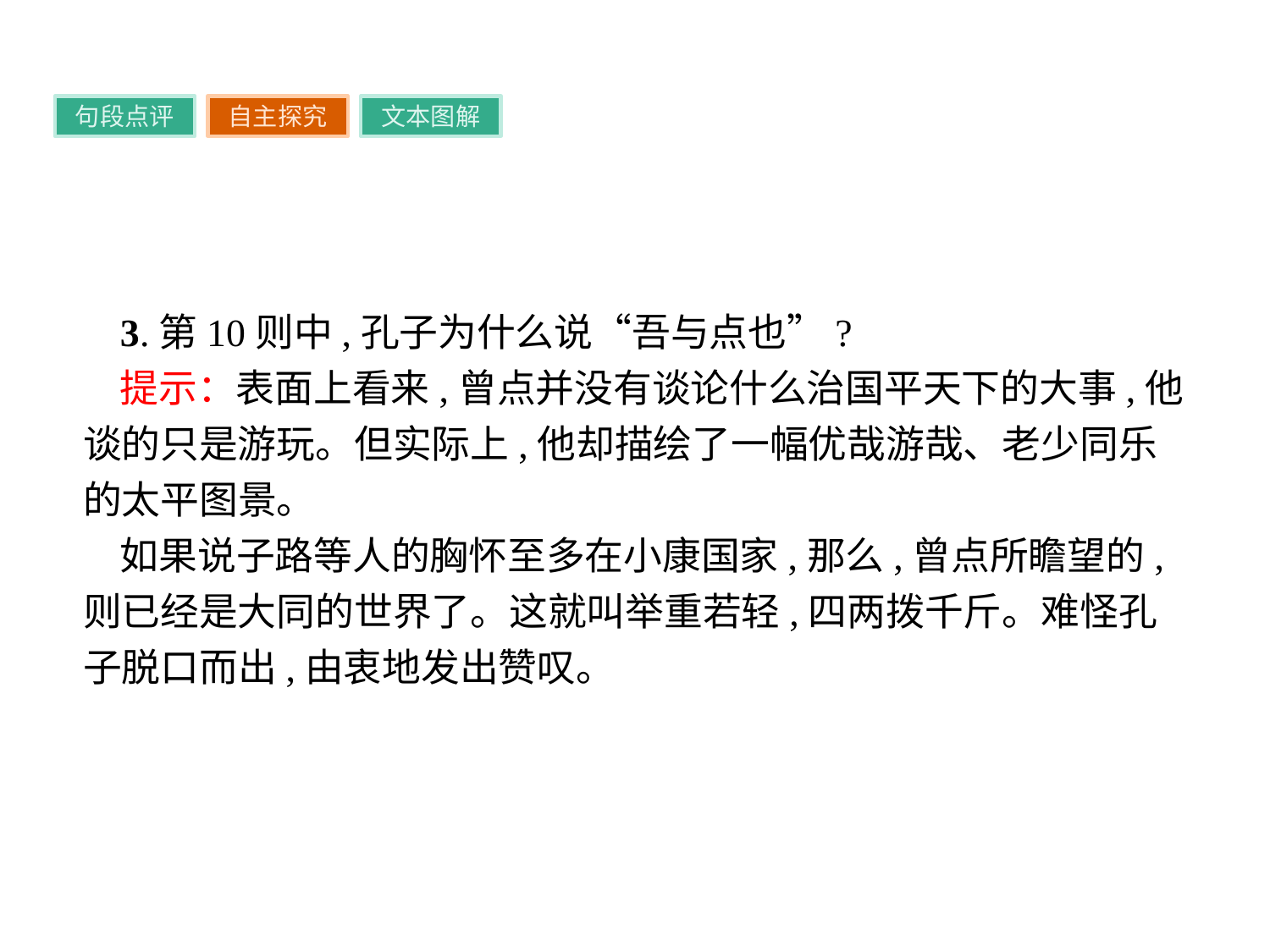

句段点评
自主探究
文本图解
3.第10则中,孔子为什么说“吾与点也”?
提示：表面上看来,曾点并没有谈论什么治国平天下的大事,他谈的只是游玩。但实际上,他却描绘了一幅优哉游哉、老少同乐的太平图景。
如果说子路等人的胸怀至多在小康国家,那么,曾点所瞻望的,则已经是大同的世界了。这就叫举重若轻,四两拨千斤。难怪孔子脱口而出,由衷地发出赞叹。